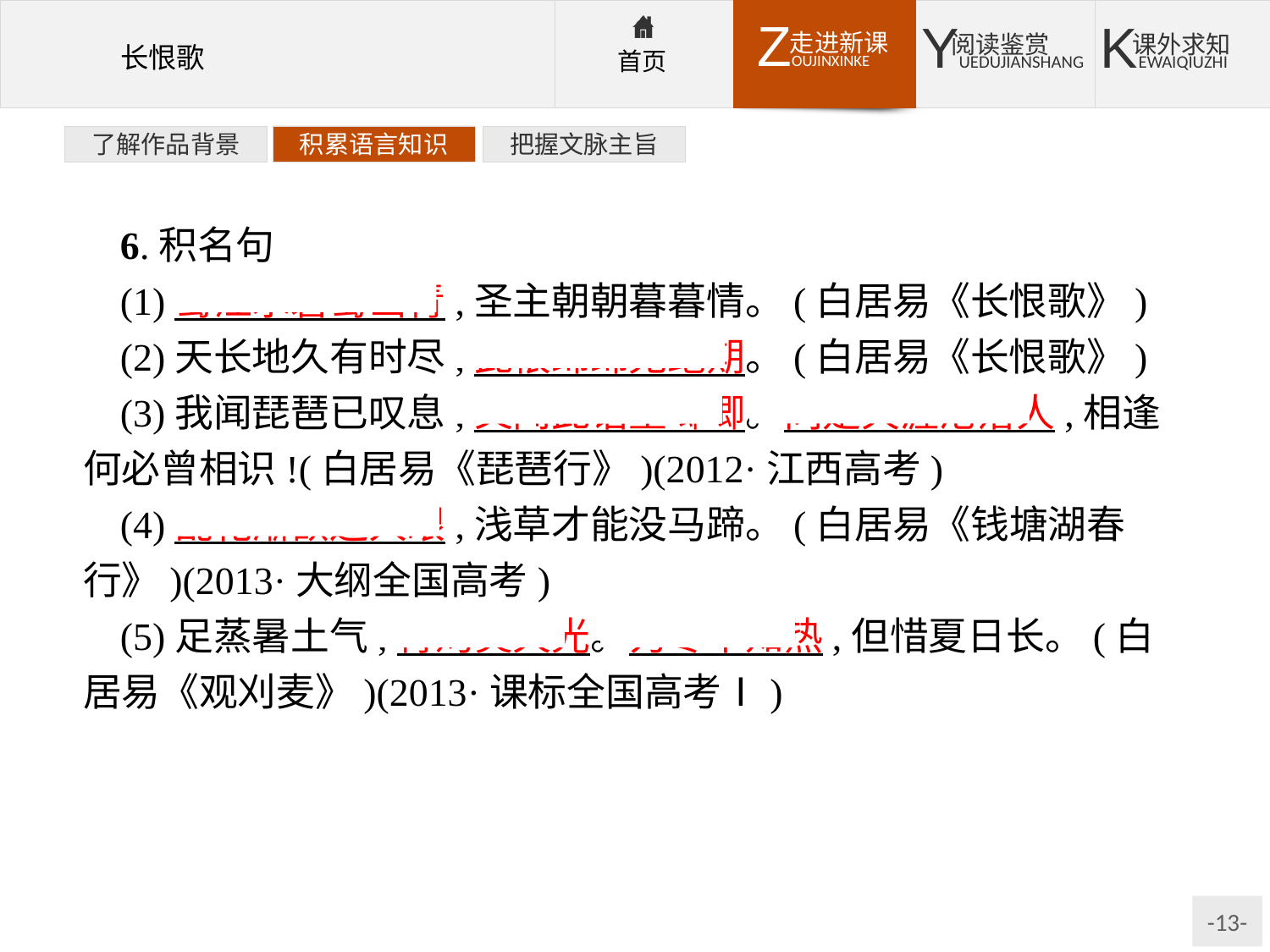

了解作品背景
积累语言知识
把握文脉主旨
6.积名句
(1)蜀江水碧蜀山青,圣主朝朝暮暮情。(白居易《长恨歌》)
(2)天长地久有时尽,此恨绵绵无绝期。(白居易《长恨歌》)
(3)我闻琵琶已叹息,又闻此语重唧唧。同是天涯沦落人,相逢何必曾相识!(白居易《琵琶行》)(2012·江西高考)
(4)乱花渐欲迷人眼,浅草才能没马蹄。(白居易《钱塘湖春行》)(2013·大纲全国高考)
(5)足蒸暑土气,背灼炎天光。力尽不知热,但惜夏日长。(白居易《观刈麦》)(2013·课标全国高考Ⅰ)